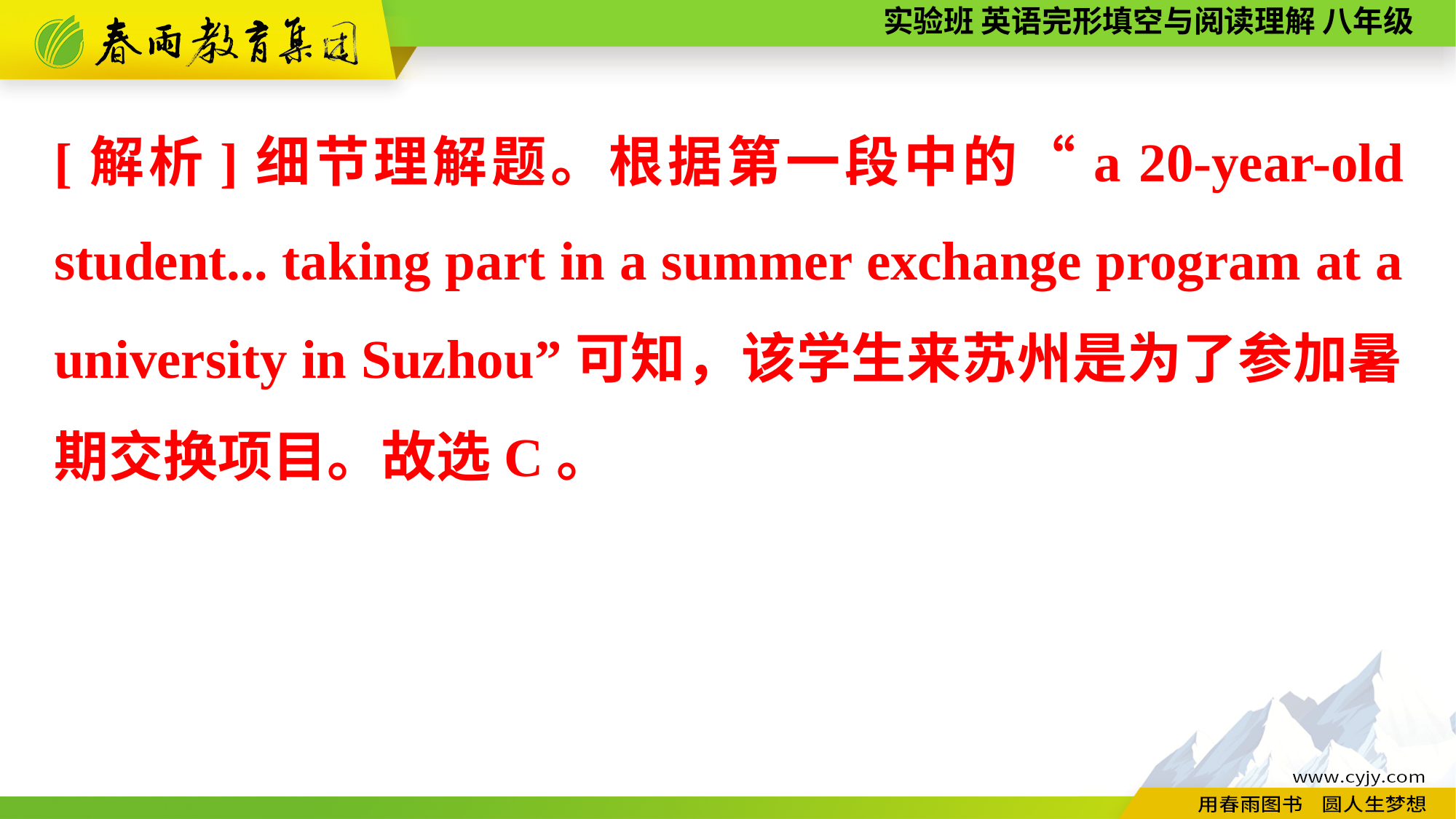

[解析]细节理解题。根据第一段中的“a 20-year-old student... taking part in a summer exchange program at a university in Suzhou”可知，该学生来苏州是为了参加暑期交换项目。故选C。